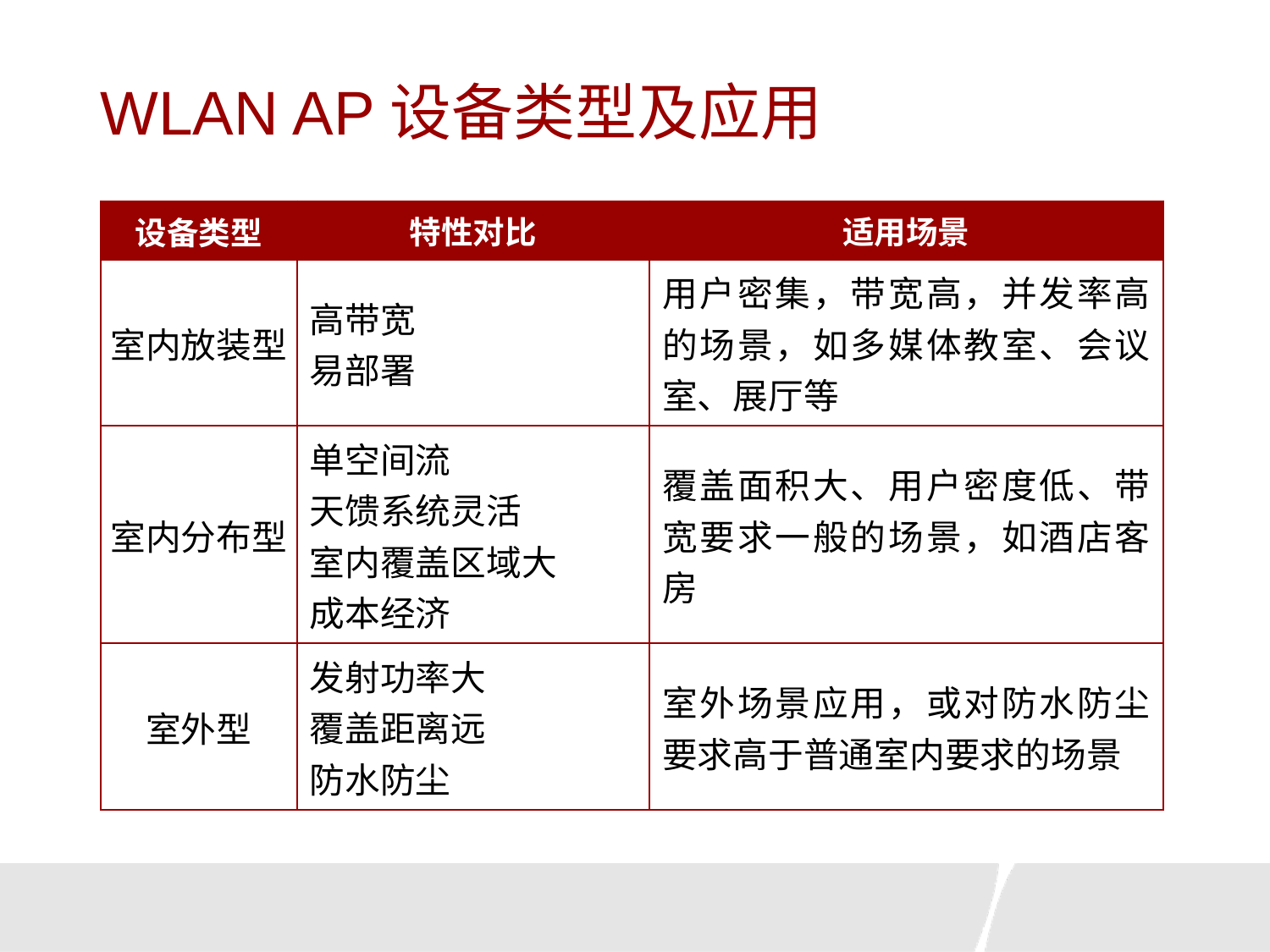

# WLAN AP设备类型及应用
| 设备类型 | 特性对比 | 适用场景 |
| --- | --- | --- |
| 室内放装型 | 高带宽 易部署 | 用户密集，带宽高，并发率高的场景，如多媒体教室、会议室、展厅等 |
| 室内分布型 | 单空间流 天馈系统灵活 室内覆盖区域大 成本经济 | 覆盖面积大、用户密度低、带宽要求一般的场景，如酒店客房 |
| 室外型 | 发射功率大 覆盖距离远 防水防尘 | 室外场景应用，或对防水防尘要求高于普通室内要求的场景 |